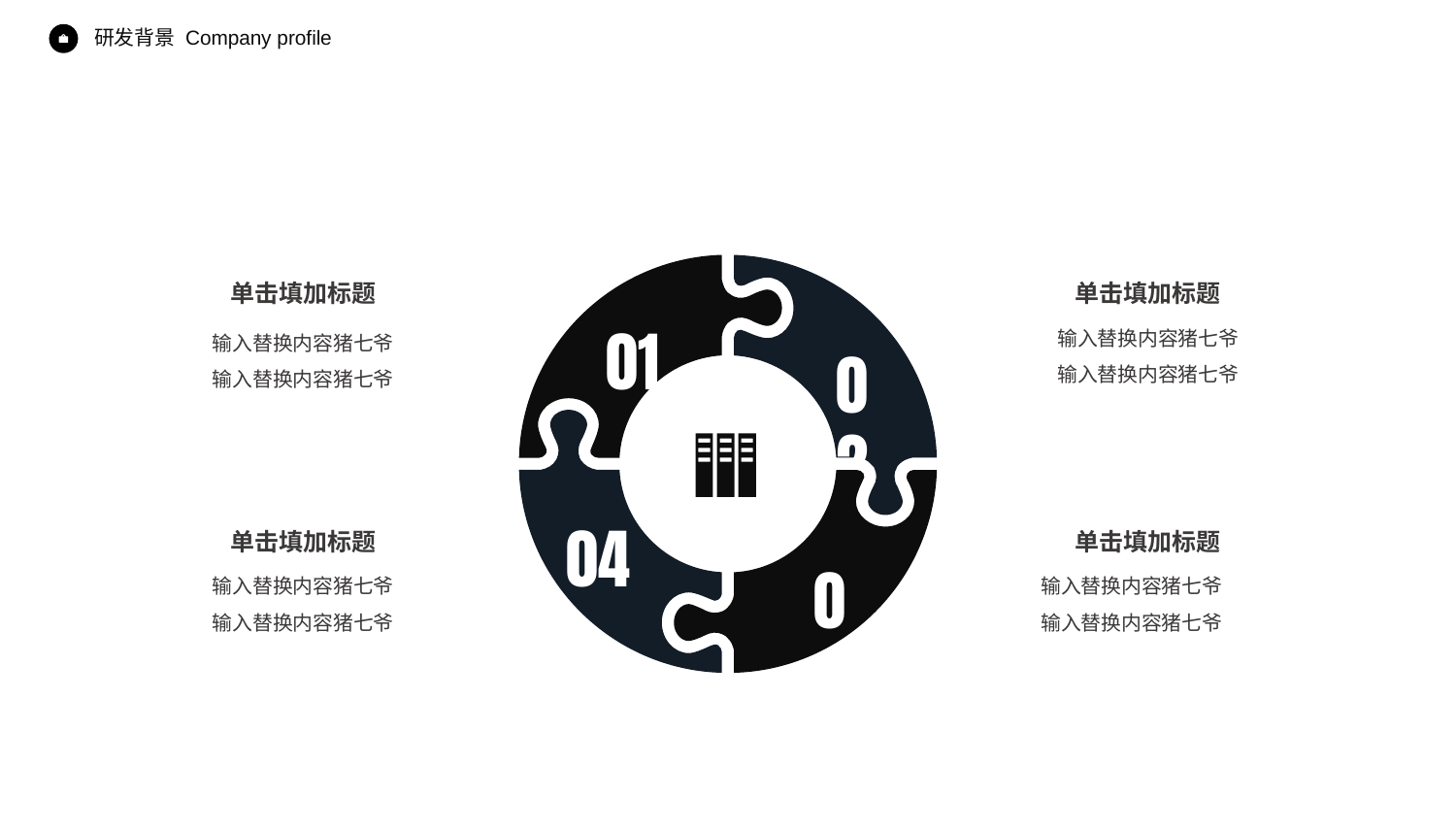

Company profile
研发背景

01

02

04

03
单击填加标题
单击填加标题
输入替换内容猪七爷
输入替换内容猪七爷
输入替换内容猪七爷
输入替换内容猪七爷
单击填加标题
单击填加标题
输入替换内容猪七爷
输入替换内容猪七爷
输入替换内容猪七爷
输入替换内容猪七爷